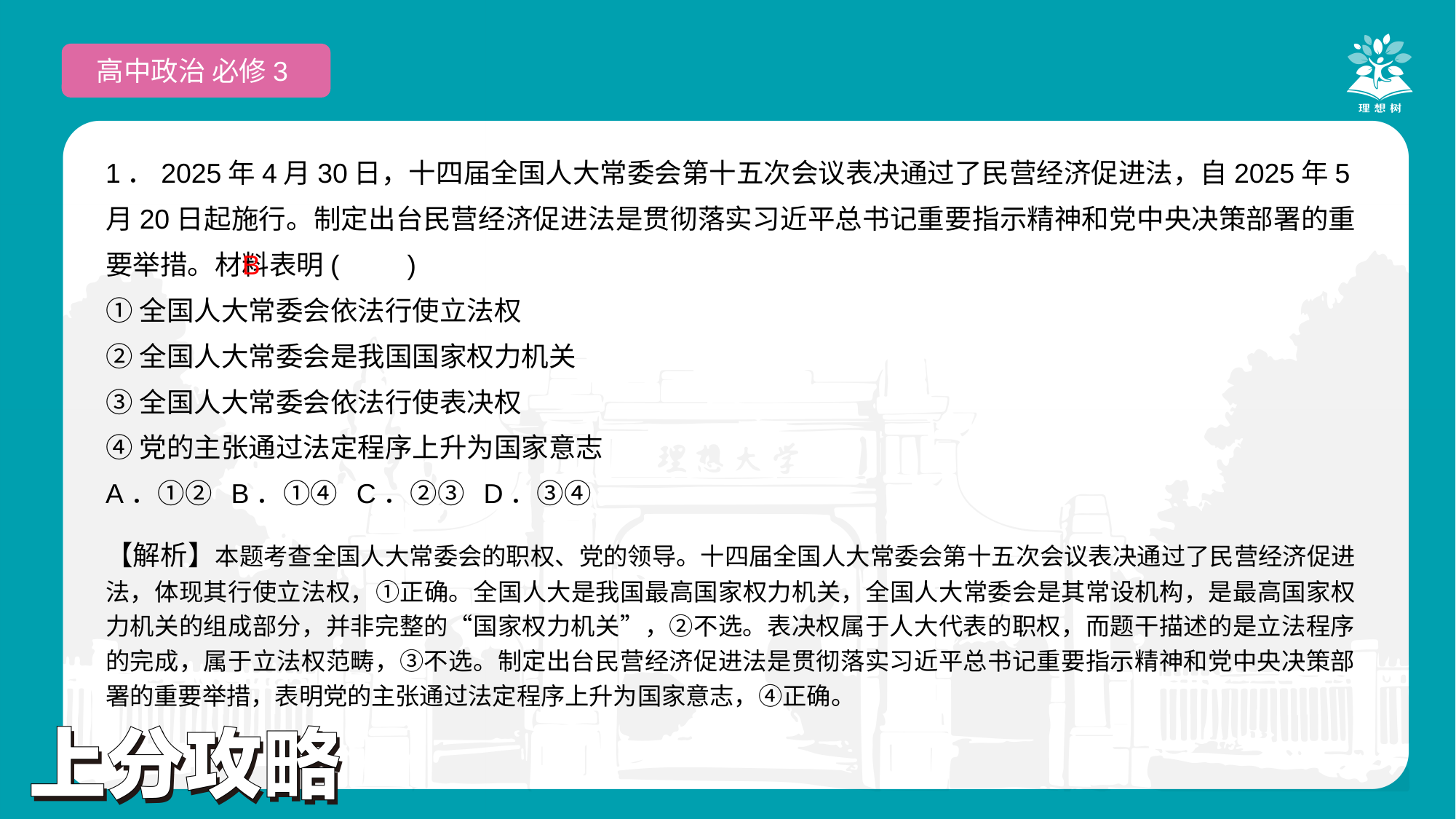

高中政治 必修3
1．2025年4月30日，十四届全国人大常委会第十五次会议表决通过了民营经济促进法，自2025年5月20日起施行。制定出台民营经济促进法是贯彻落实习近平总书记重要指示精神和党中央决策部署的重要举措。材料表明(　　)
①全国人大常委会依法行使立法权
②全国人大常委会是我国国家权力机关
③全国人大常委会依法行使表决权
④党的主张通过法定程序上升为国家意志
A．①②  B．①④  C．②③  D．③④
 B
【解析】本题考查全国人大常委会的职权、党的领导。十四届全国人大常委会第十五次会议表决通过了民营经济促进法，体现其行使立法权，①正确。全国人大是我国最高国家权力机关，全国人大常委会是其常设机构，是最高国家权力机关的组成部分，并非完整的“国家权力机关”，②不选。表决权属于人大代表的职权，而题干描述的是立法程序的完成，属于立法权范畴，③不选。制定出台民营经济促进法是贯彻落实习近平总书记重要指示精神和党中央决策部署的重要举措，表明党的主张通过法定程序上升为国家意志，④正确。